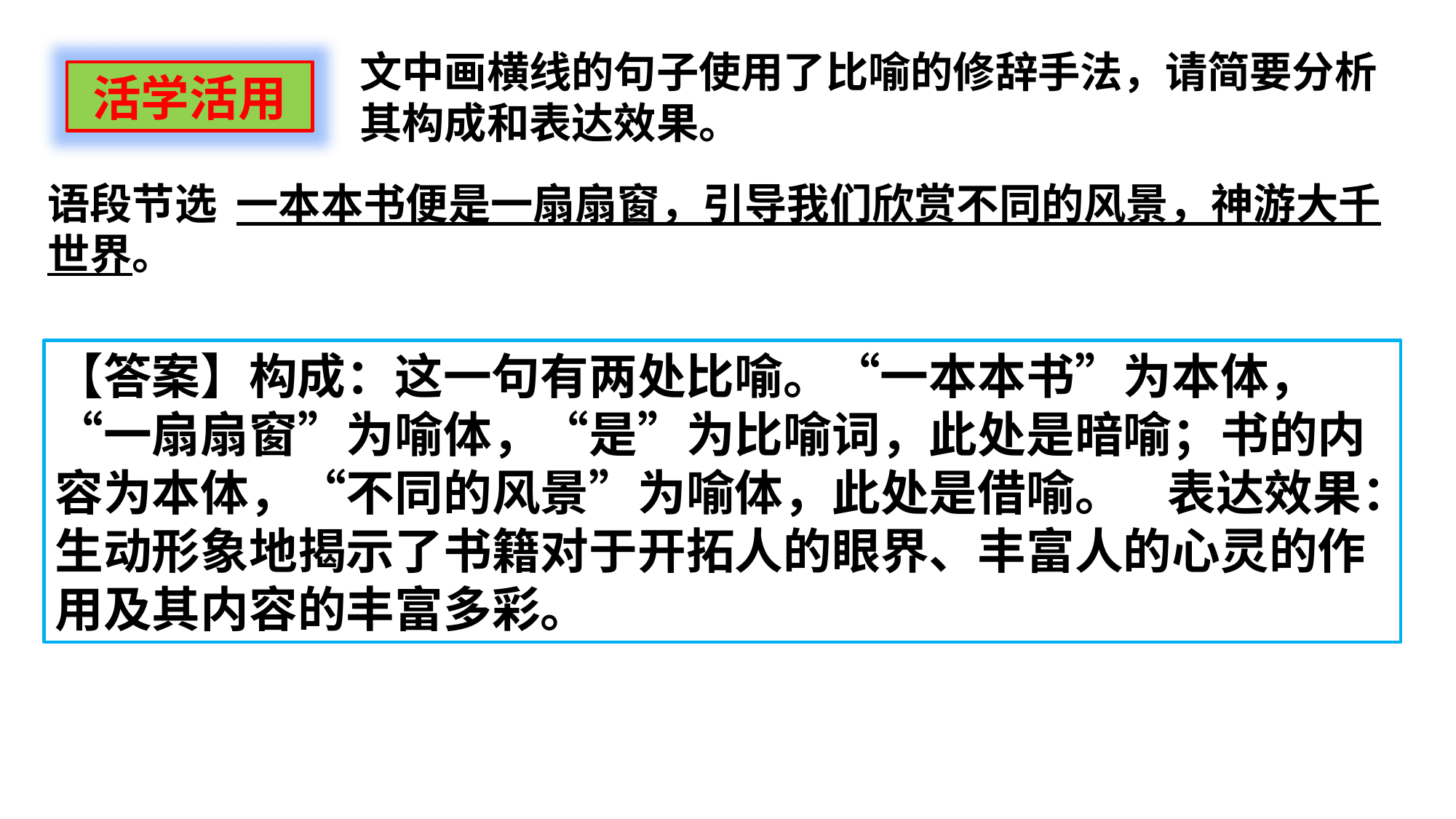

文中画横线的句子使用了比喻的修辞手法，请简要分析其构成和表达效果。
活学活用
语段节选  一本本书便是一扇扇窗，引导我们欣赏不同的风景，神游大千世界。
【答案】构成：这一句有两处比喻。“一本本书”为本体，“一扇扇窗”为喻体，“是”为比喻词，此处是暗喻；书的内容为本体，“不同的风景”为喻体，此处是借喻。    表达效果：生动形象地揭示了书籍对于开拓人的眼界、丰富人的心灵的作用及其内容的丰富多彩。